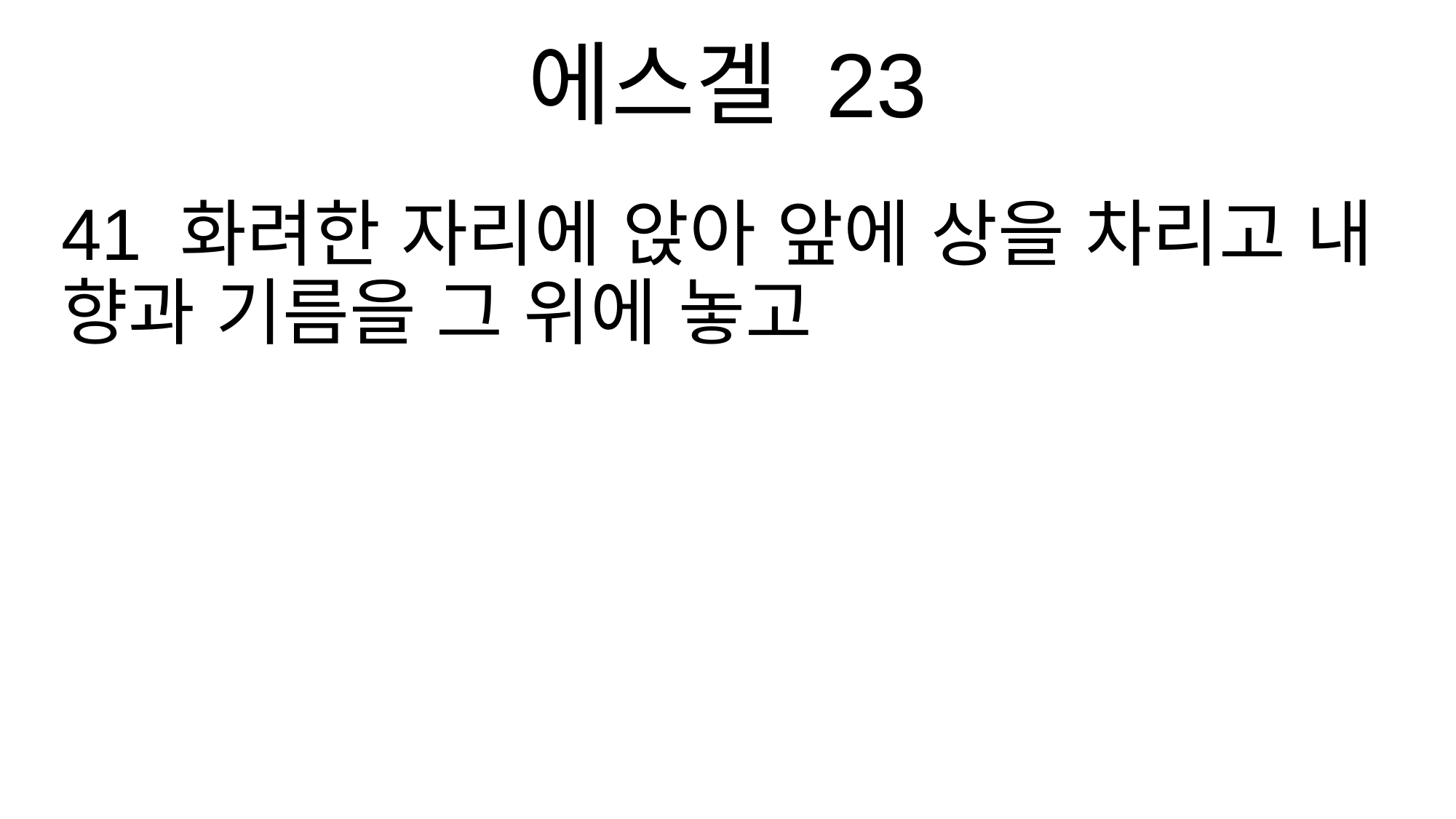

에스겔 23
41 화려한 자리에 앉아 앞에 상을 차리고 내 향과 기름을 그 위에 놓고